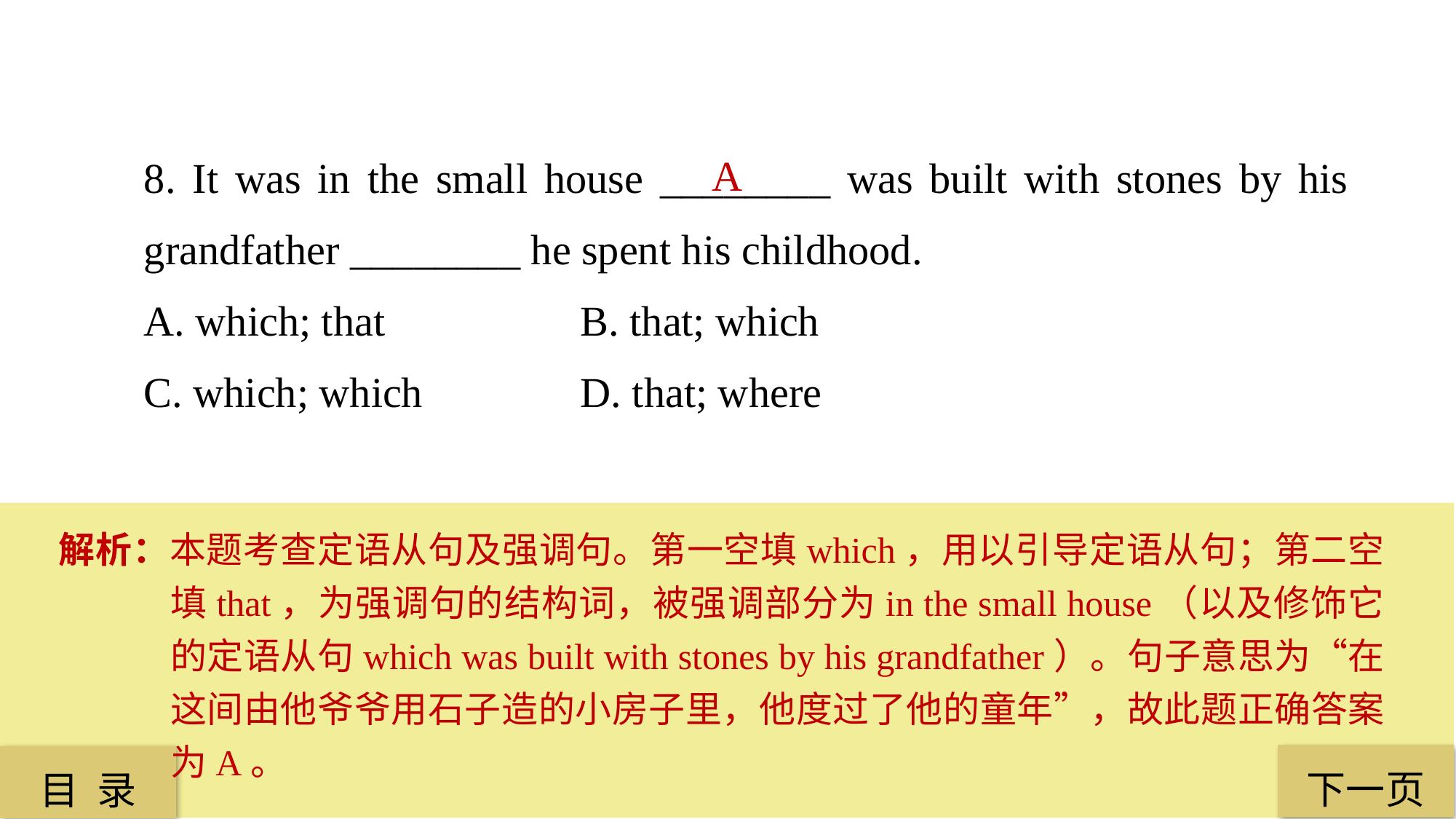

8. It was in the small house ________ was built with stones by his grandfather ________ he spent his childhood.
A. which; that 		B. that; which
C. which; which 		D. that; where
A
解析：本题考查定语从句及强调句。第一空填which，用以引导定语从句；第二空填that，为强调句的结构词，被强调部分为in the small house（以及修饰它的定语从句which was built with stones by his grandfather）。句子意思为“在这间由他爷爷用石子造的小房子里，他度过了他的童年”，故此题正确答案为A。